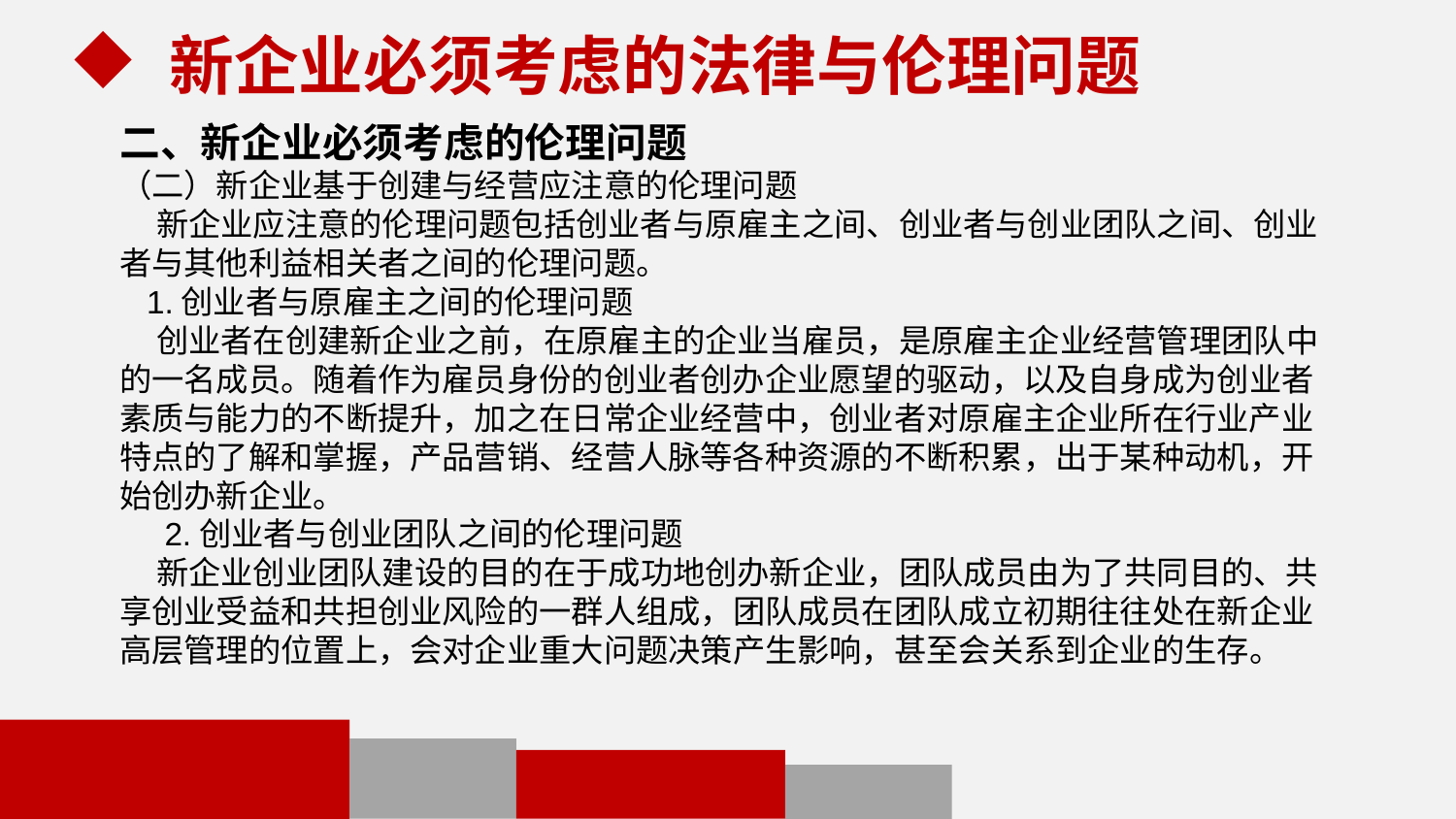

新企业必须考虑的法律与伦理问题
二、新企业必须考虑的伦理问题
（二）新企业基于创建与经营应注意的伦理问题
    新企业应注意的伦理问题包括创业者与原雇主之间、创业者与创业团队之间、创业者与其他利益相关者之间的伦理问题。
   1.创业者与原雇主之间的伦理问题
    创业者在创建新企业之前，在原雇主的企业当雇员，是原雇主企业经营管理团队中的一名成员。随着作为雇员身份的创业者创办企业愿望的驱动，以及自身成为创业者素质与能力的不断提升，加之在日常企业经营中，创业者对原雇主企业所在行业产业特点的了解和掌握，产品营销、经营人脉等各种资源的不断积累，出于某种动机，开始创办新企业。
     2.创业者与创业团队之间的伦理问题
    新企业创业团队建设的目的在于成功地创办新企业，团队成员由为了共同目的、共享创业受益和共担创业风险的一群人组成，团队成员在团队成立初期往往处在新企业高层管理的位置上，会对企业重大问题决策产生影响，甚至会关系到企业的生存。